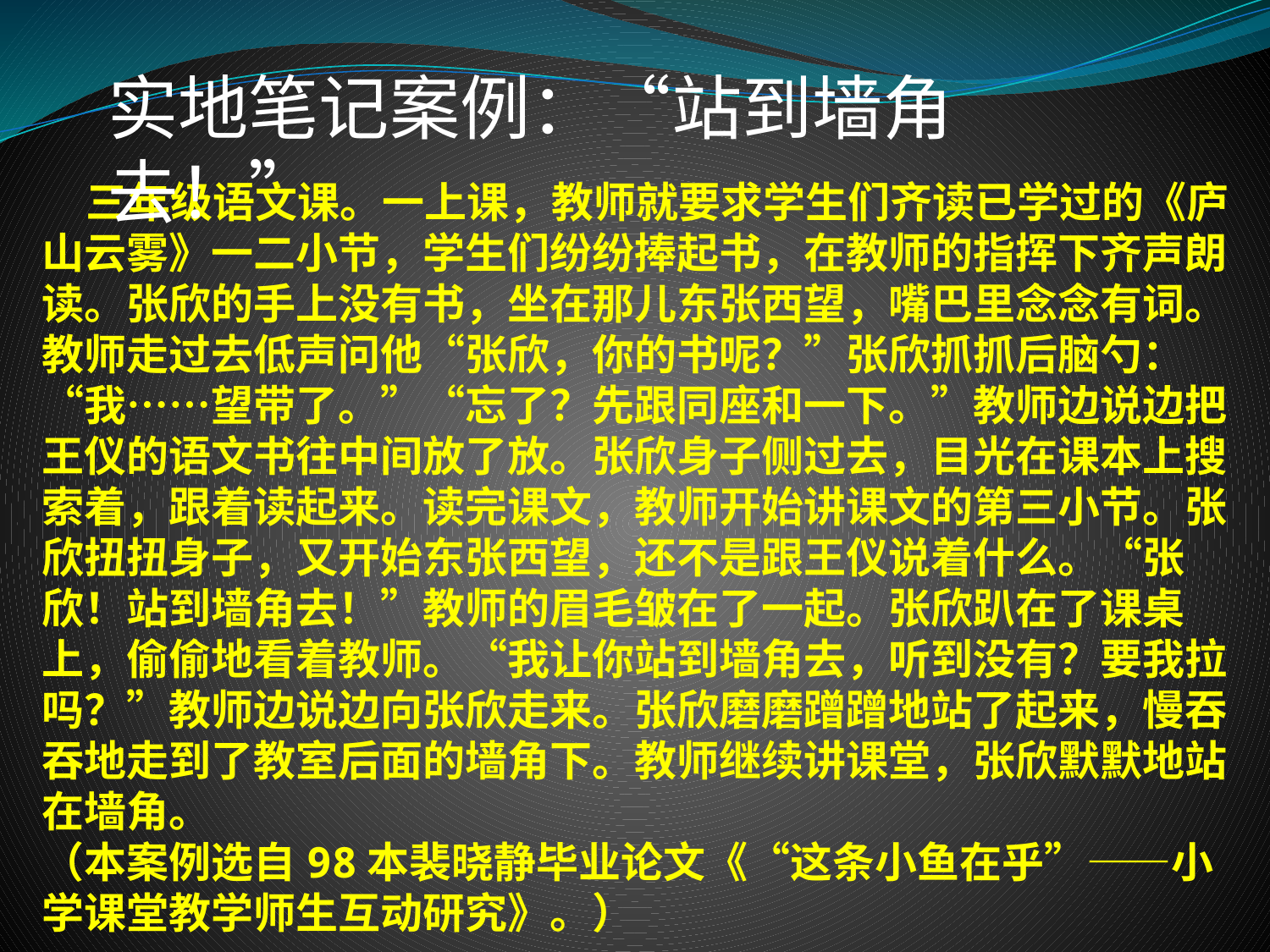

实地笔记案例：“站到墙角去！”
     三年级语文课。一上课，教师就要求学生们齐读已学过的《庐山云雾》一二小节，学生们纷纷捧起书，在教师的指挥下齐声朗读。张欣的手上没有书，坐在那儿东张西望，嘴巴里念念有词。教师走过去低声问他“张欣，你的书呢？”张欣抓抓后脑勺：“我……望带了。”“忘了？先跟同座和一下。”教师边说边把王仪的语文书往中间放了放。张欣身子侧过去，目光在课本上搜索着，跟着读起来。读完课文，教师开始讲课文的第三小节。张欣扭扭身子，又开始东张西望，还不是跟王仪说着什么。“张欣！站到墙角去！”教师的眉毛皱在了一起。张欣趴在了课桌上，偷偷地看着教师。“我让你站到墙角去，听到没有？要我拉吗？”教师边说边向张欣走来。张欣磨磨蹭蹭地站了起来，慢吞吞地走到了教室后面的墙角下。教师继续讲课堂，张欣默默地站在墙角。
（本案例选自98本裴晓静毕业论文《“这条小鱼在乎”——小学课堂教学师生互动研究》。）